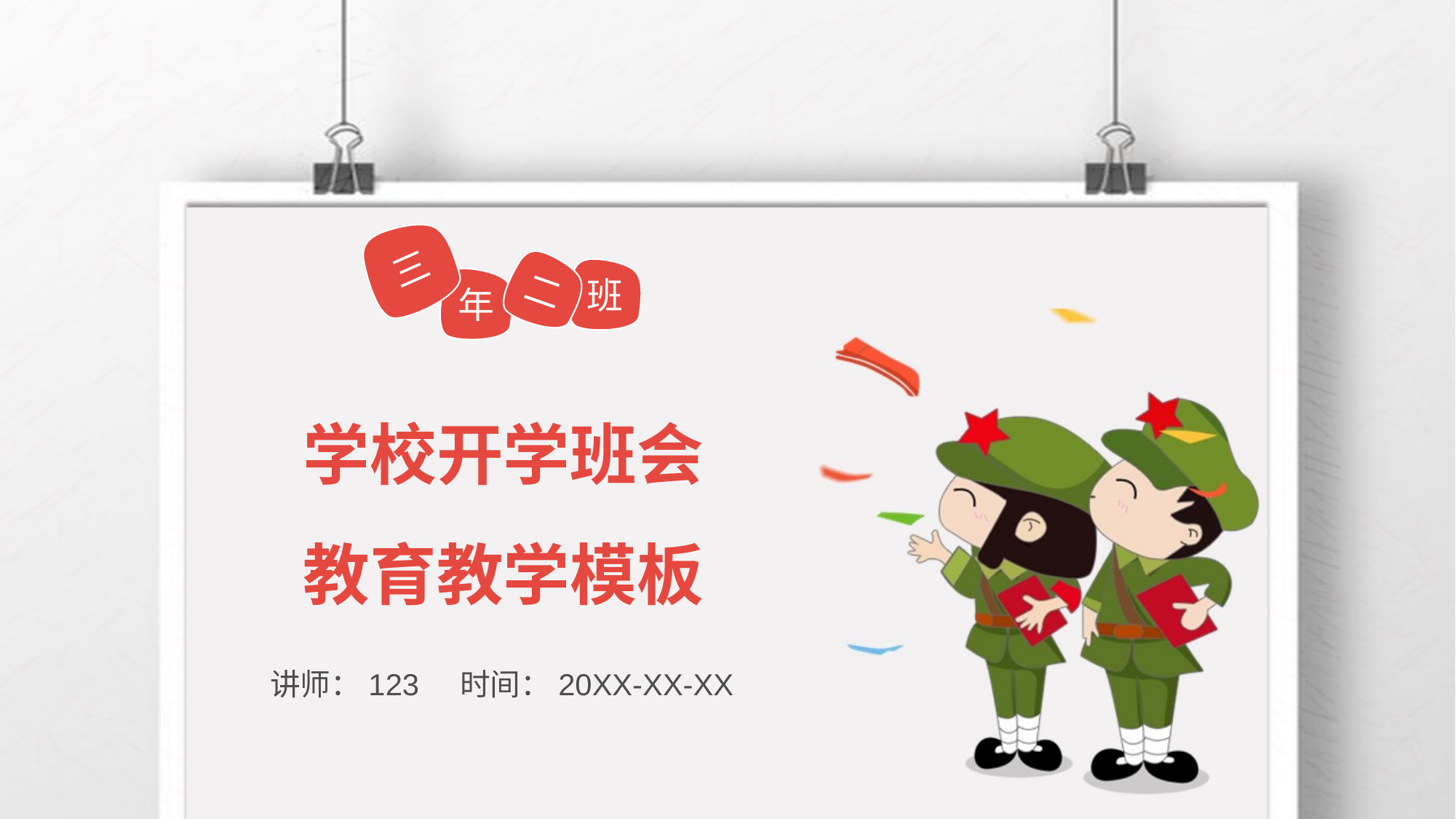

三
二
班
年
# 学校开学班会 教育教学模板
讲师：123    时间：20XX-XX-XX